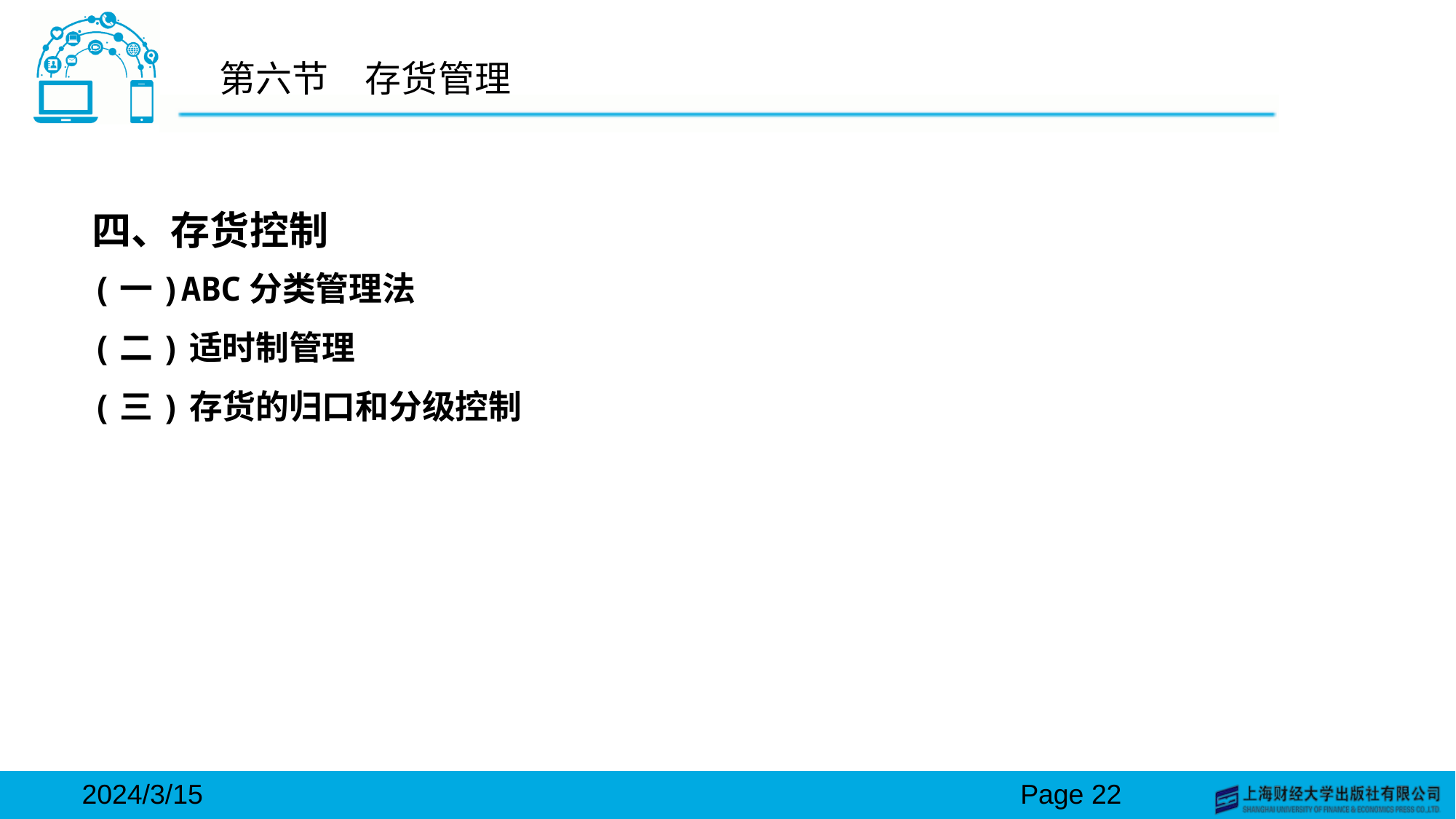

# 第六节　存货管理
四、存货控制
(一)ABC分类管理法
(二)适时制管理
(三)存货的归口和分级控制

2024/3/15
Page 22